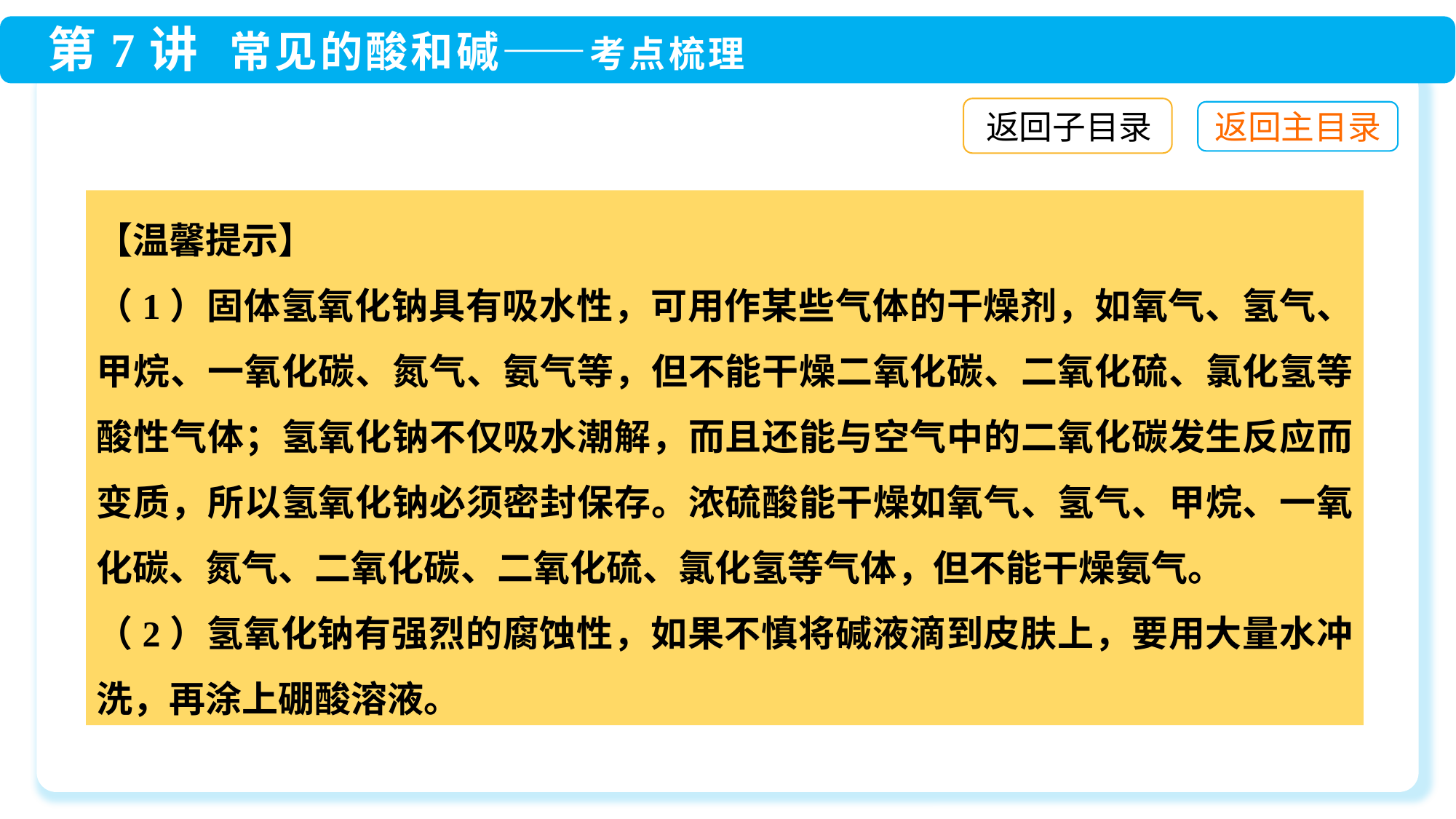

返回子目录
【温馨提示】
（1）固体氢氧化钠具有吸水性，可用作某些气体的干燥剂，如氧气、氢气、甲烷、一氧化碳、氮气、氨气等，但不能干燥二氧化碳、二氧化硫、氯化氢等酸性气体；氢氧化钠不仅吸水潮解，而且还能与空气中的二氧化碳发生反应而变质，所以氢氧化钠必须密封保存。浓硫酸能干燥如氧气、氢气、甲烷、一氧化碳、氮气、二氧化碳、二氧化硫、氯化氢等气体，但不能干燥氨气。
（2）氢氧化钠有强烈的腐蚀性，如果不慎将碱液滴到皮肤上，要用大量水冲洗，再涂上硼酸溶液。